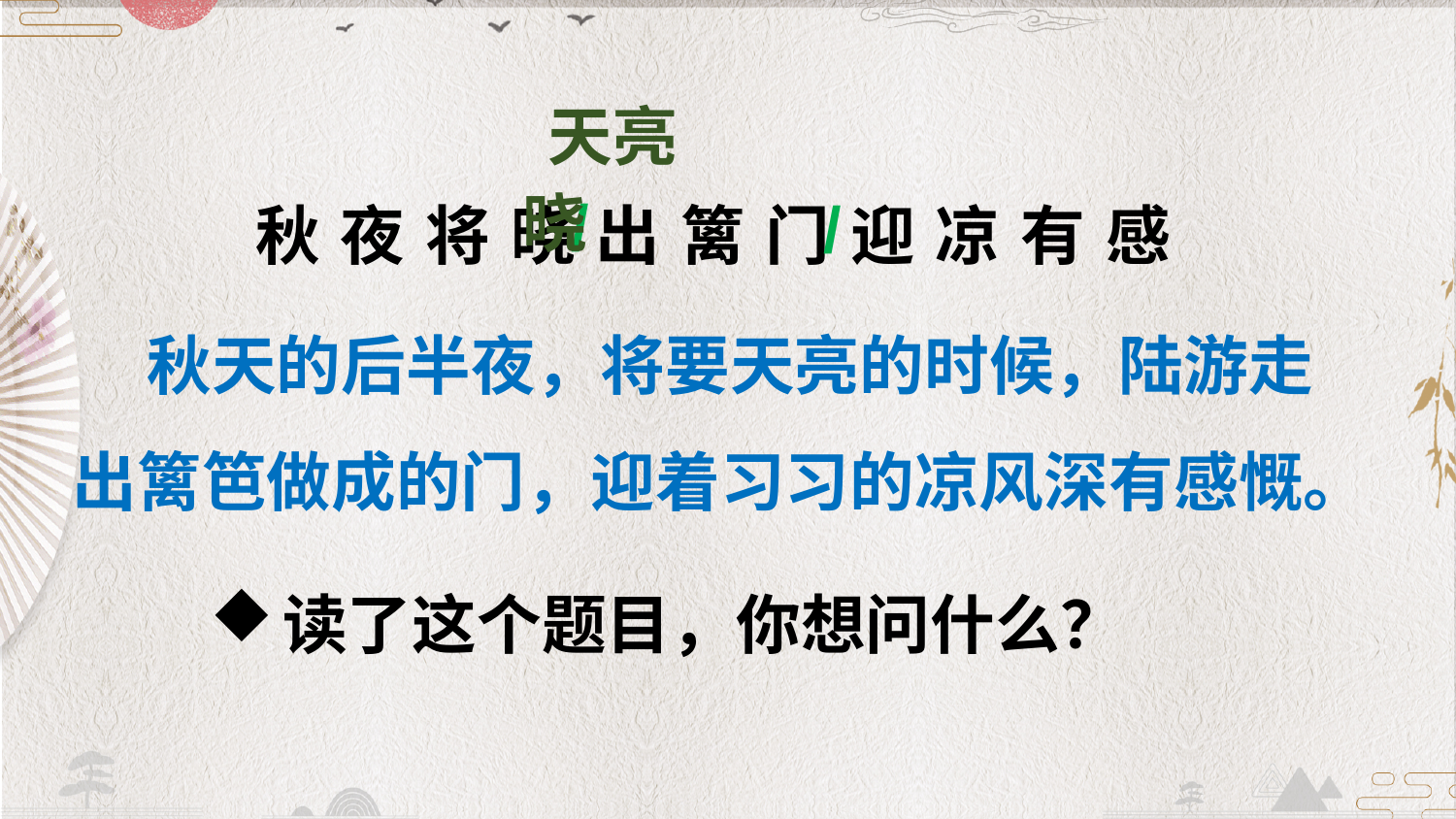

天亮
秋夜将晓出篱门迎凉有感
晓
/
/
    秋天的后半夜，将要天亮的时候，陆游走出篱笆做成的门，迎着习习的凉风深有感慨。
读了这个题目，你想问什么？